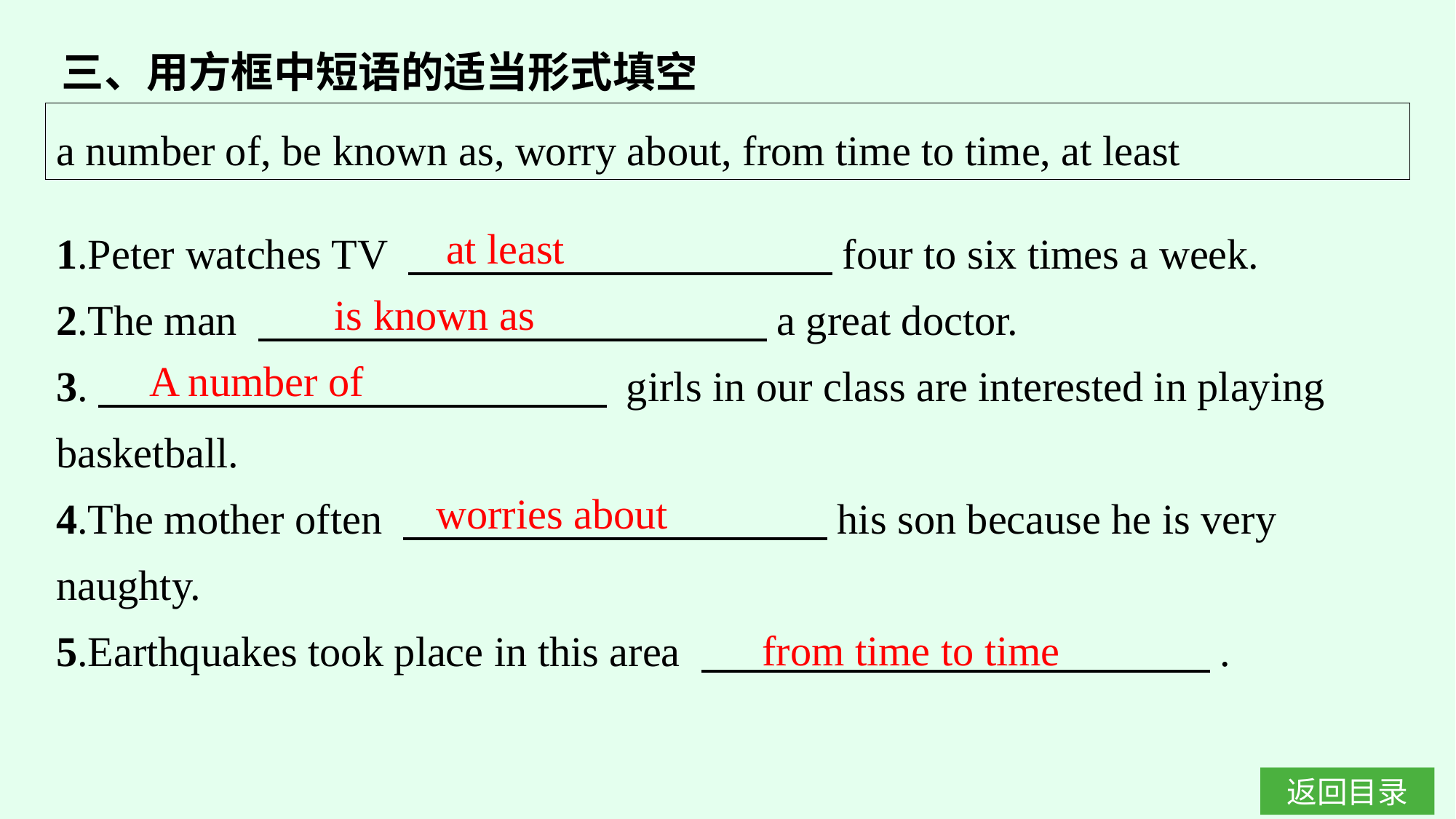

三、用方框中短语的适当形式填空
a number of, be known as, worry about, from time to time, at least
1.Peter watches TV 　　　　　　　　　　four to six times a week.
2.The man 　　　　　　　　　　　　a great doctor.
3.　　　　　　　　　　　　 girls in our class are interested in playing basketball.
4.The mother often 　　　　　　　　　　his son because he is very naughty.
5.Earthquakes took place in this area 　　　　　　　　　　　　.
at least
is known as
A number of
worries about
from time to time